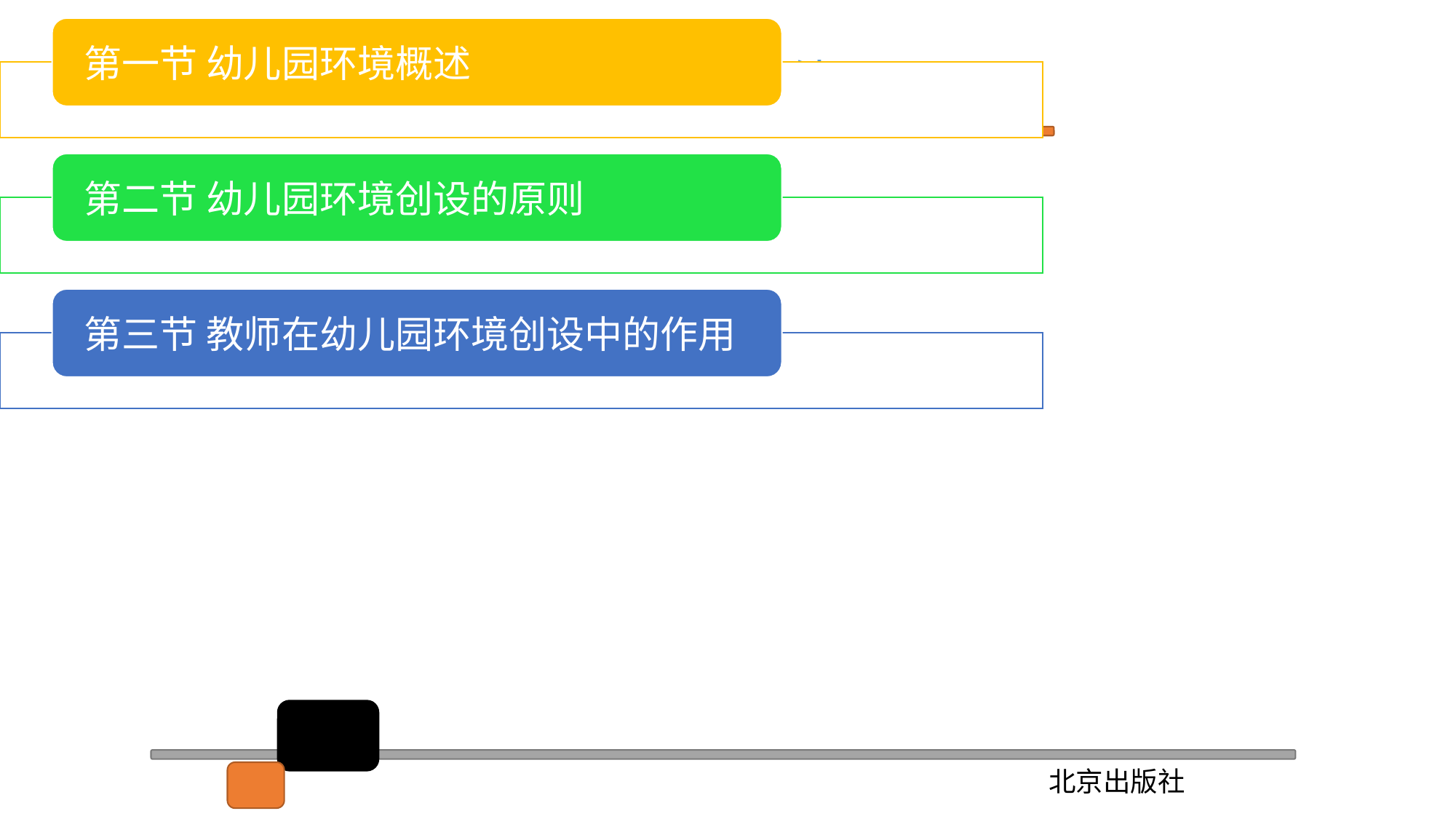

项目五  教师和幼儿

第一节 幼儿园环境概述

第二节 幼儿园环境创设的原则

第三节 教师在幼儿园环境创设中的作用